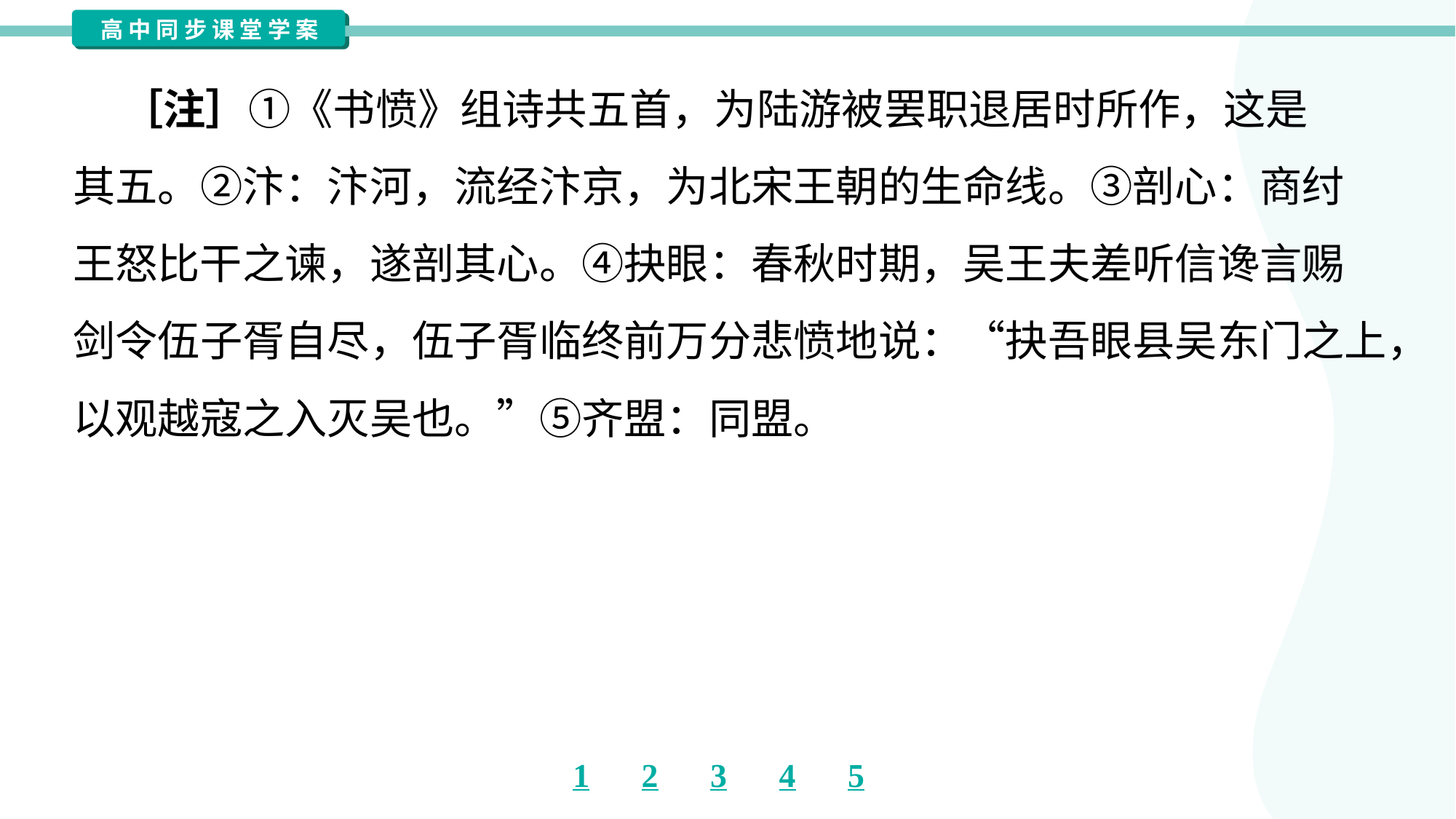

［注］①《书愤》组诗共五首，为陆游被罢职退居时所作，这是
其五。②汴：汴河，流经汴京，为北宋王朝的生命线。③剖心：商纣
王怒比干之谏，遂剖其心。④抉眼：春秋时期，吴王夫差听信谗言赐
剑令伍子胥自尽，伍子胥临终前万分悲愤地说：“抉吾眼县吴东门之上，
以观越寇之入灭吴也。”⑤齐盟：同盟。